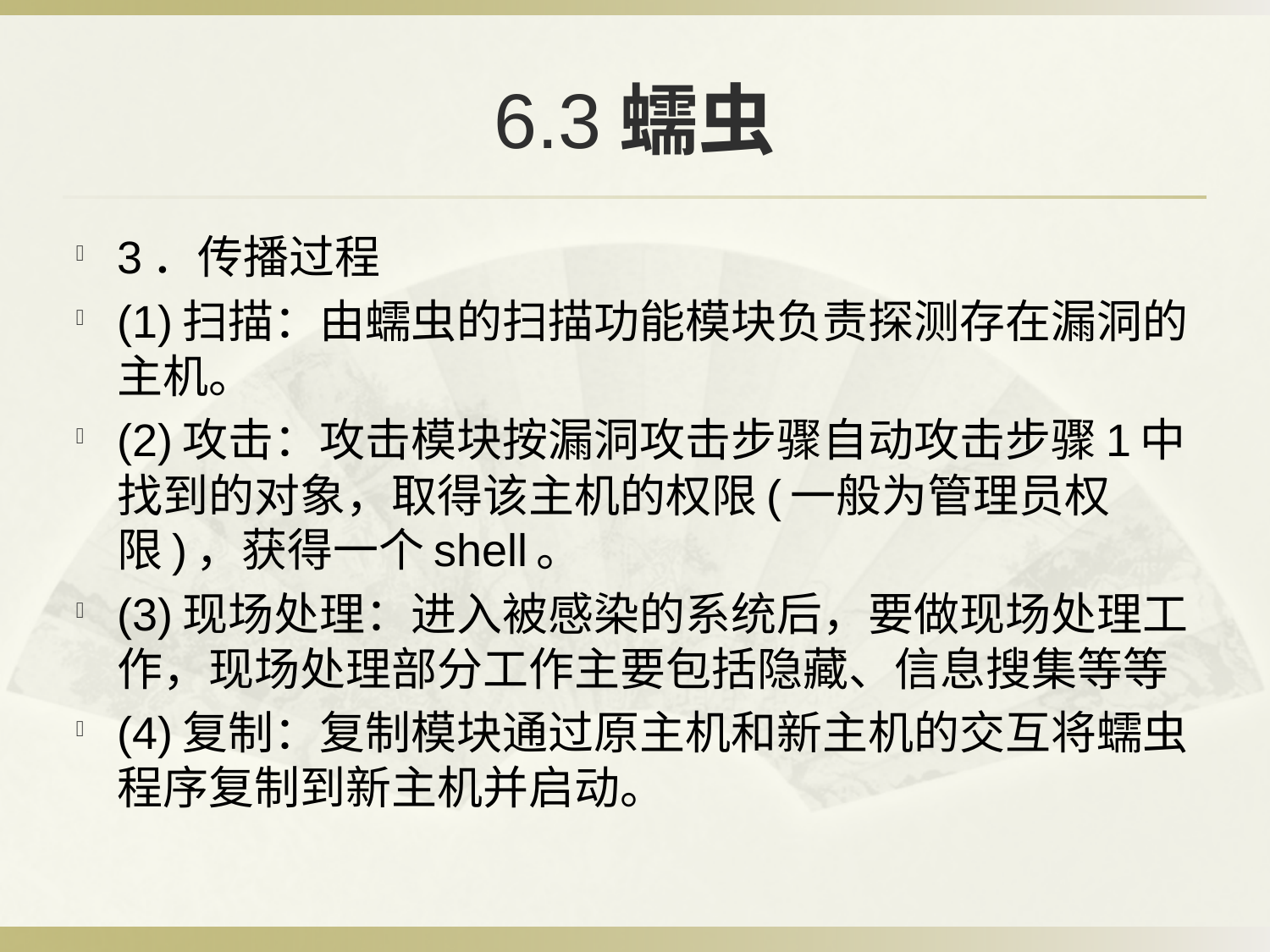

# 6.3蠕虫
3．传播过程
(1)扫描：由蠕虫的扫描功能模块负责探测存在漏洞的主机。
(2)攻击：攻击模块按漏洞攻击步骤自动攻击步骤1中找到的对象，取得该主机的权限(一般为管理员权限)，获得一个shell。
(3)现场处理：进入被感染的系统后，要做现场处理工作，现场处理部分工作主要包括隐藏、信息搜集等等
(4)复制：复制模块通过原主机和新主机的交互将蠕虫程序复制到新主机并启动。